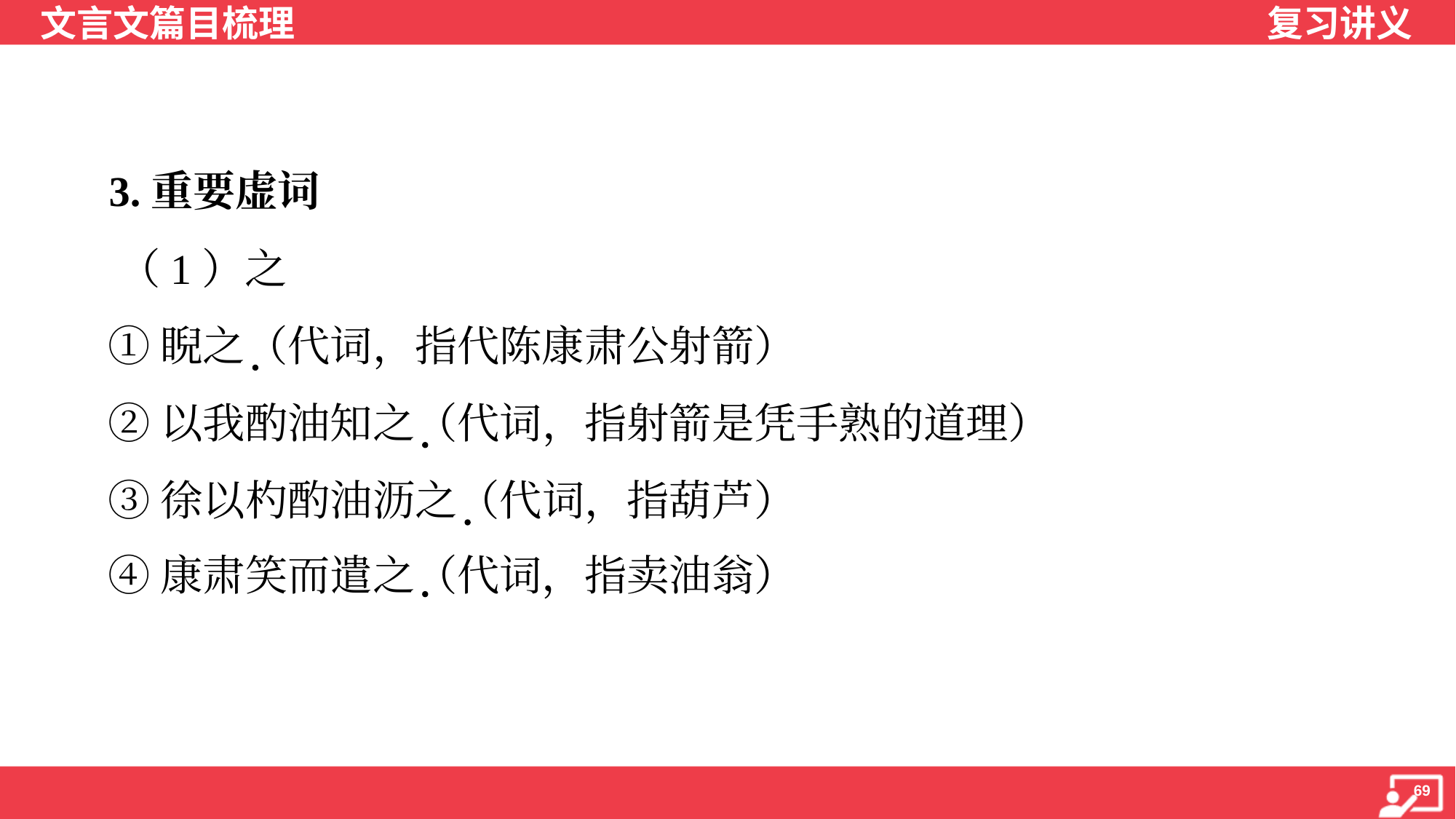

3.重要虚词
    （1）之
    ①睨之（代词，指代陈康肃公射箭）
    ②以我酌油知之（代词，指射箭是凭手熟的道理）
    ③徐以杓酌油沥之（代词，指葫芦）
    ④康肃笑而遣之（代词，指卖油翁）